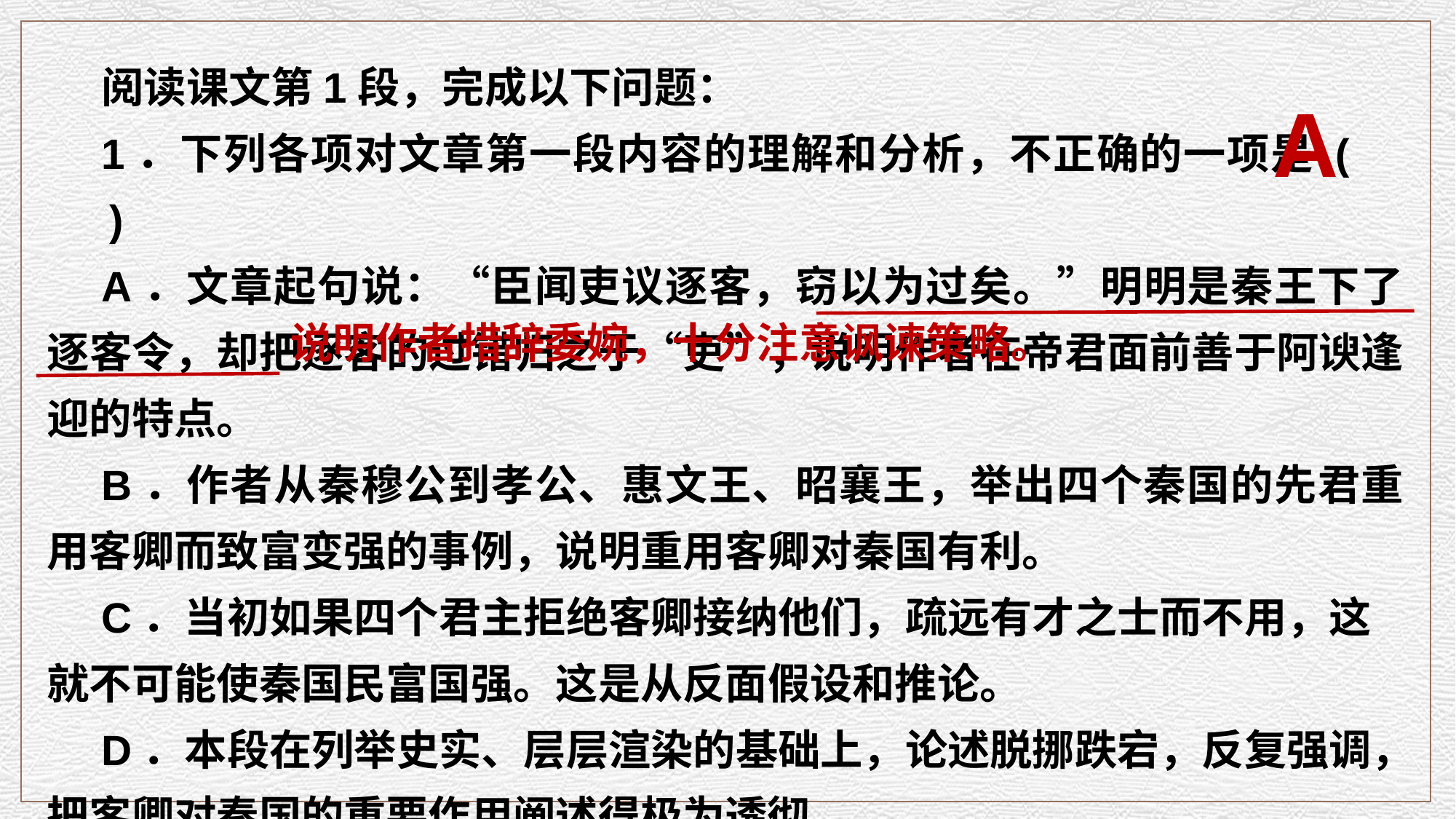

阅读课文第1段，完成以下问题：
1．下列各项对文章第一段内容的理解和分析，不正确的一项是 (　　 )
A．文章起句说：“臣闻吏议逐客，窃以为过矣。”明明是秦王下了逐客令，却把逐客的过错归之于“吏”，说明作者在帝君面前善于阿谀逢迎的特点。
B．作者从秦穆公到孝公、惠文王、昭襄王，举出四个秦国的先君重用客卿而致富变强的事例，说明重用客卿对秦国有利。
C．当初如果四个君主拒绝客卿接纳他们，疏远有才之士而不用，这就不可能使秦国民富国强。这是从反面假设和推论。
D．本段在列举史实、层层渲染的基础上，论述脱挪跌宕，反复强调，把客卿对秦国的重要作用阐述得极为透彻。
A
说明作者措辞委婉，十分注意讽谏策略。